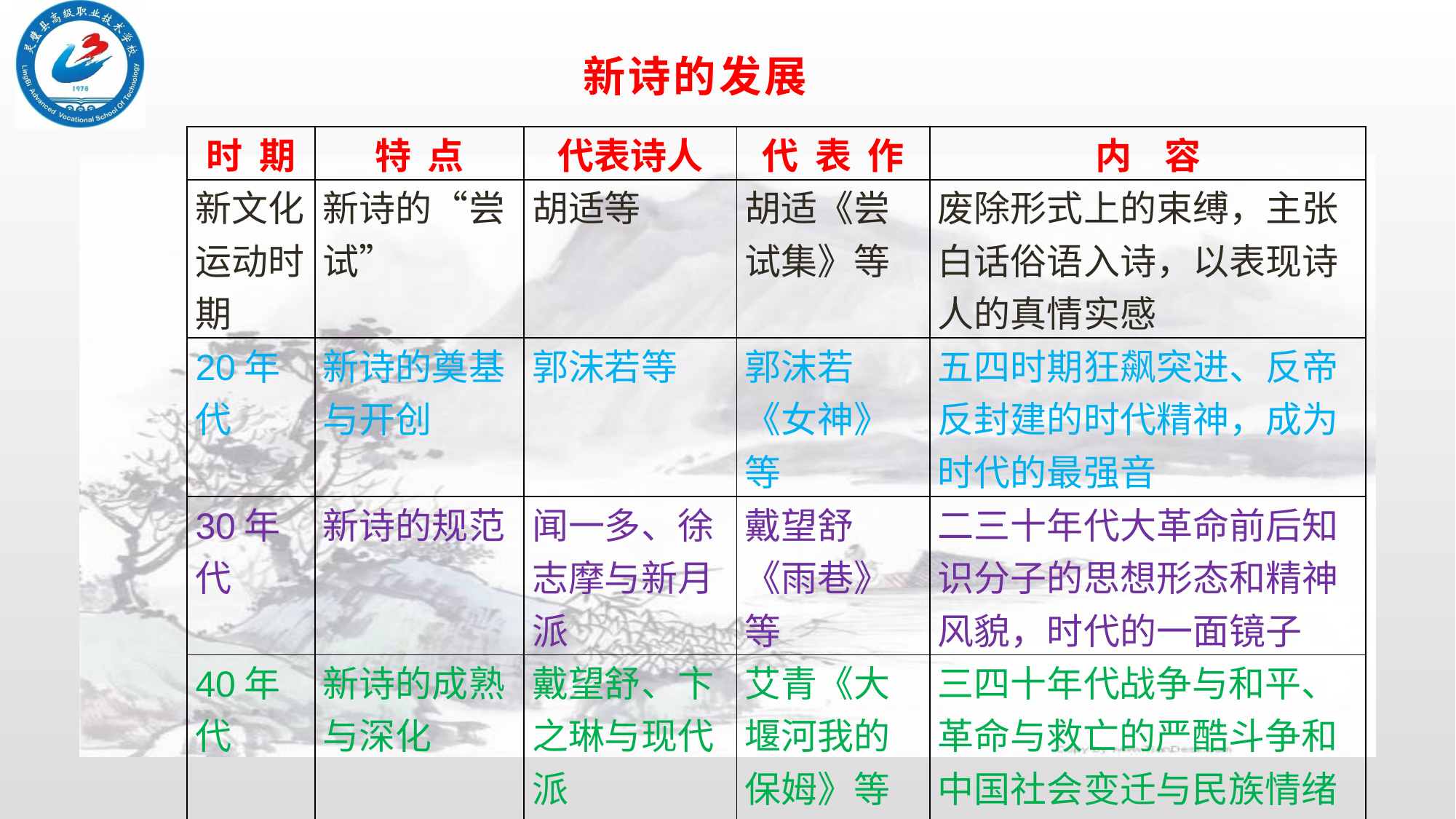

# 新诗的发展
| 时 期 | 特 点 | 代表诗人 | 代 表 作 | 内 容 |
| --- | --- | --- | --- | --- |
| 新文化运动时期 | 新诗的“尝试” | 胡适等 | 胡适《尝试集》等 | 废除形式上的束缚，主张白话俗语入诗，以表现诗人的真情实感 |
| 20年代 | 新诗的奠基与开创 | 郭沫若等 | 郭沫若《女神》等 | 五四时期狂飙突进、反帝反封建的时代精神，成为时代的最强音 |
| 30年代 | 新诗的规范 | 闻一多、徐志摩与新月派 | 戴望舒《雨巷》等 | 二三十年代大革命前后知识分子的思想形态和精神风貌，时代的一面镜子 |
| 40年代 | 新诗的成熟与深化 | 戴望舒、卞之琳与现代派 | 艾青《大堰河我的保姆》等 | 三四十年代战争与和平、革命与救亡的严酷斗争和中国社会变迁与民族情绪的“吹号者” |